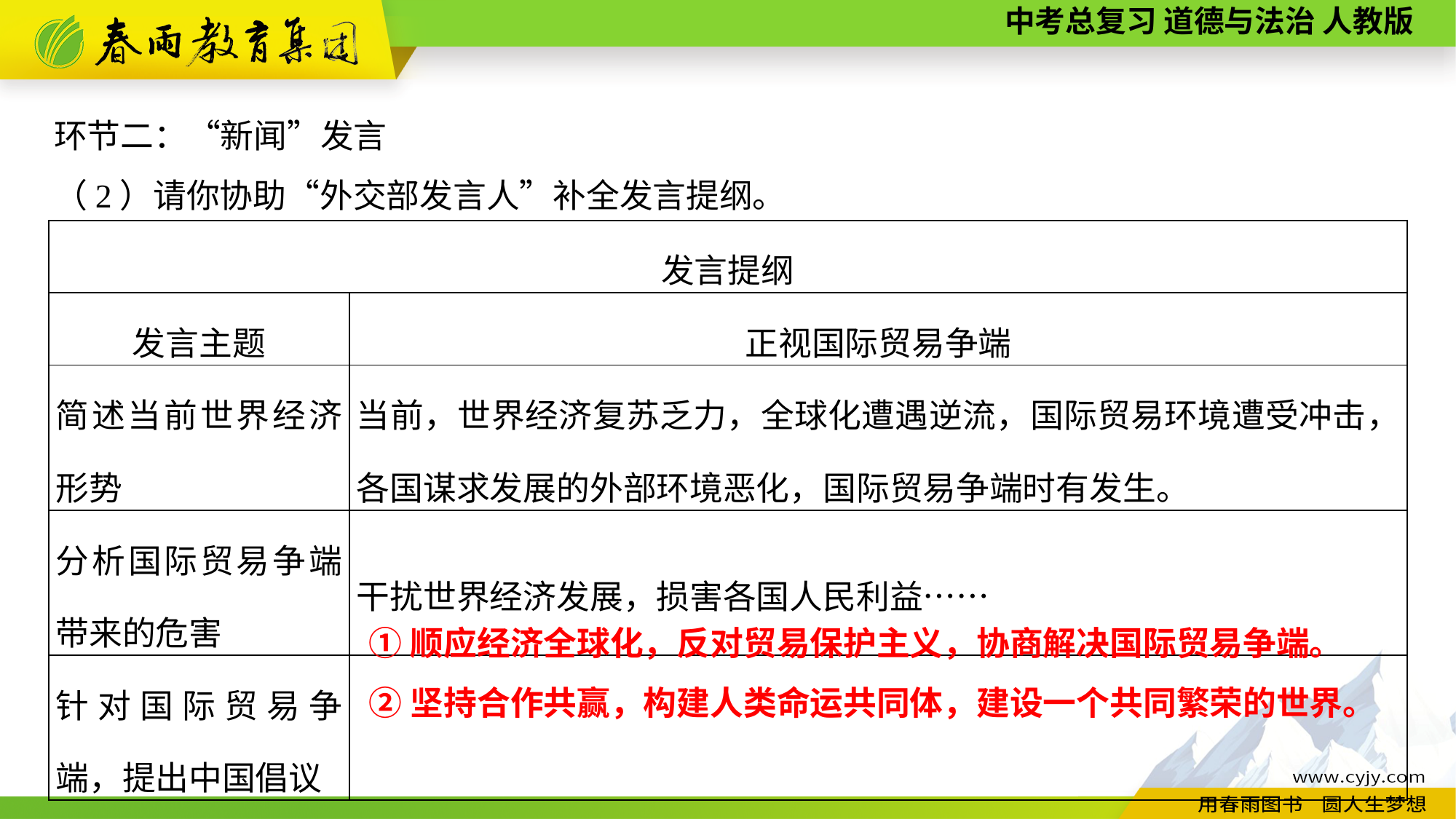

环节二：“新闻”发言
（2）请你协助“外交部发言人”补全发言提纲。
| 发言提纲 |  |
| --- | --- |
| 发言主题 | 正视国际贸易争端 |
| 简述当前世界经济形势 | 当前，世界经济复苏乏力，全球化遭遇逆流，国际贸易环境遭受冲击，各国谋求发展的外部环境恶化，国际贸易争端时有发生。 |
| 分析国际贸易争端带来的危害 | 干扰世界经济发展，损害各国人民利益…… |
| 针对国际贸易争端，提出中国倡议 |  |
①顺应经济全球化，反对贸易保护主义，协商解决国际贸易争端。
②坚持合作共赢，构建人类命运共同体，建设一个共同繁荣的世界。